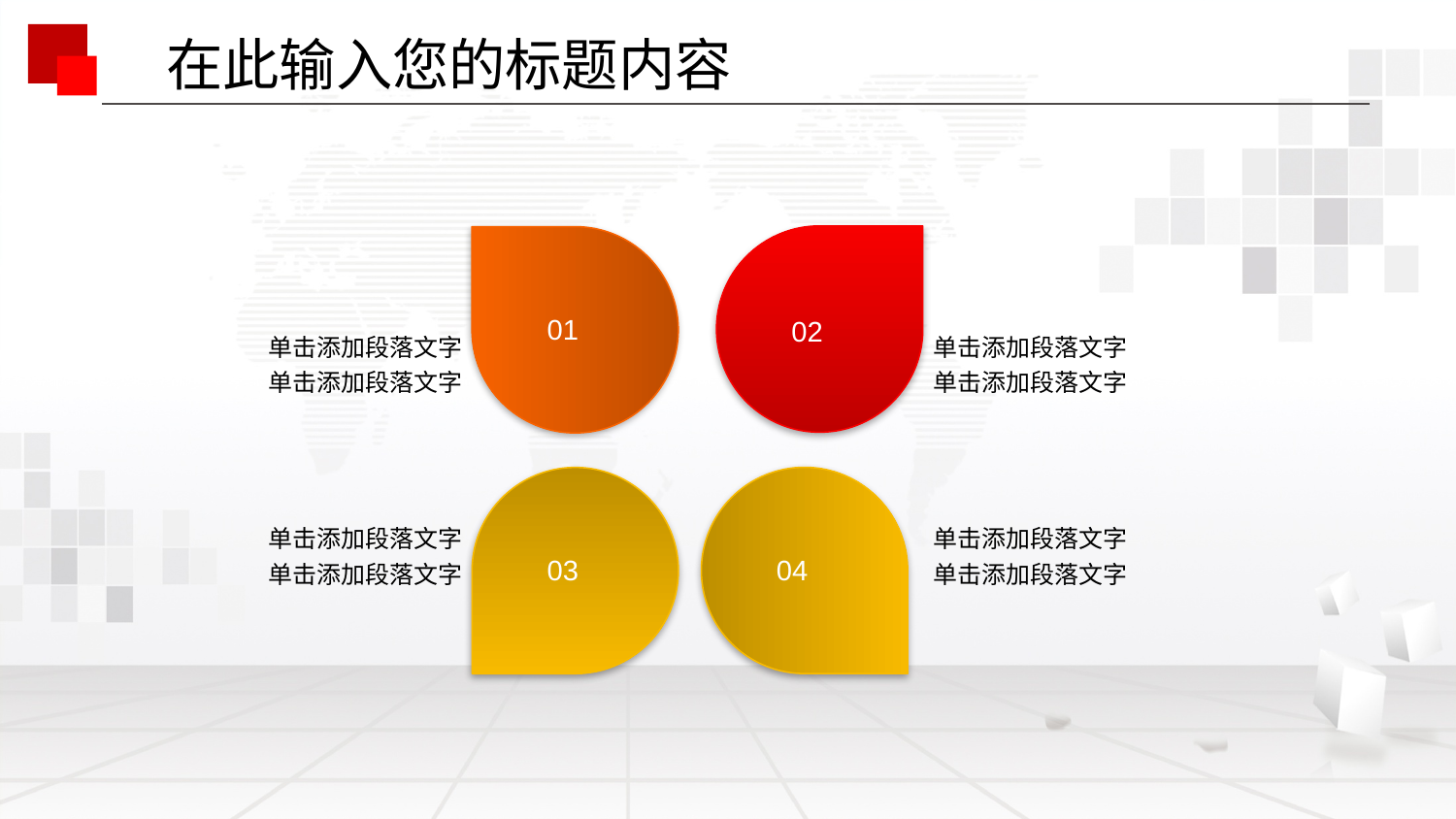

在此输入您的标题内容

01
02
单击添加段落文字
单击添加段落文字
单击添加段落文字
单击添加段落文字

单击添加段落文字
单击添加段落文字
单击添加段落文字
单击添加段落文字
03
04